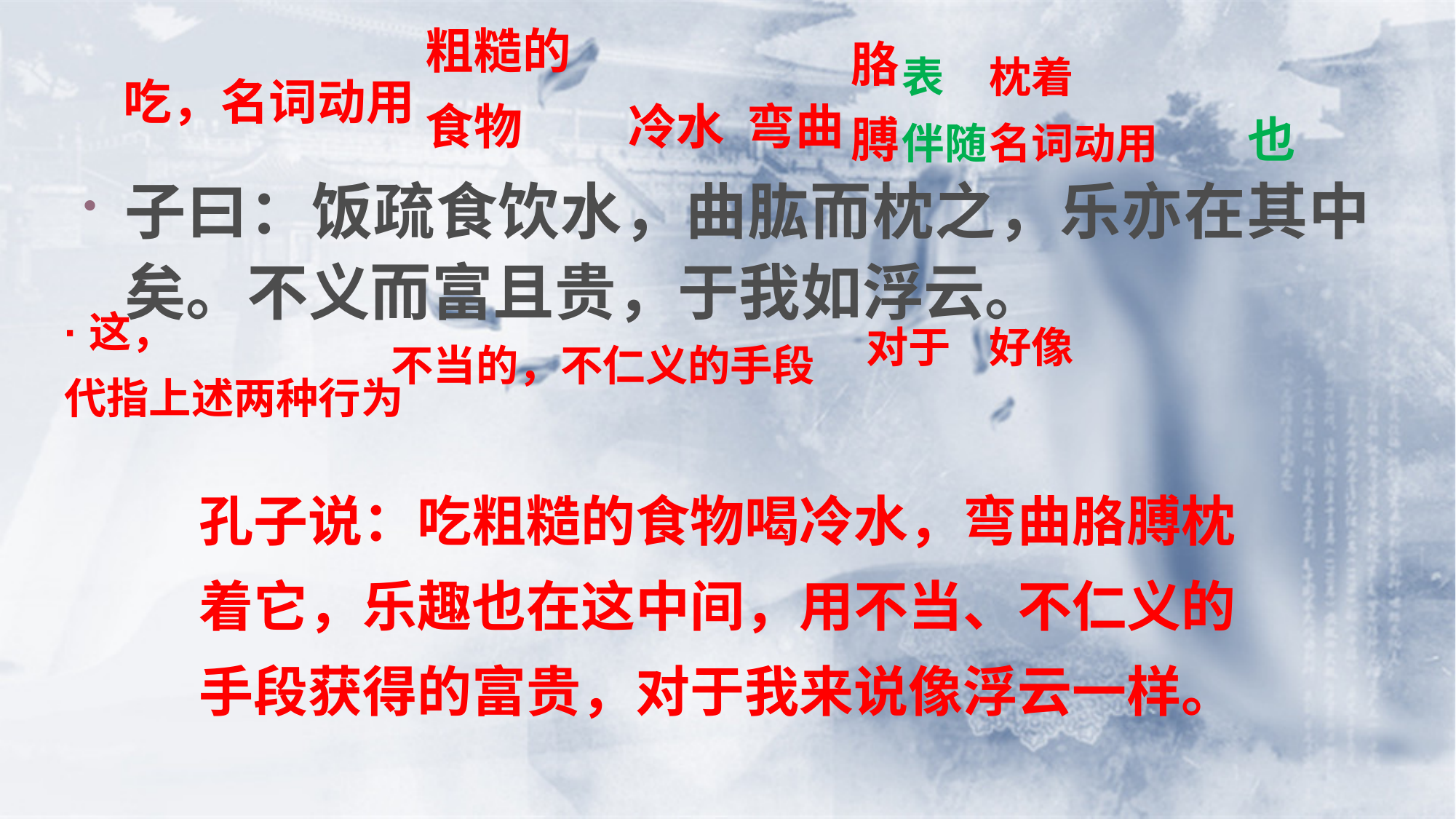

粗糙的食物
胳
膊
表
伴随
枕着
名词动用
吃，名词动用
冷水
弯曲
也
子曰：饭疏食饮水，曲肱而枕之，乐亦在其中矣。不义而富且贵，于我如浮云。
·这，
代指上述两种行为
对于
好像
不当的，不仁义的手段
孔子说：吃粗糙的食物喝冷水，弯曲胳膊枕着它，乐趣也在这中间，用不当、不仁义的手段获得的富贵，对于我来说像浮云一样。